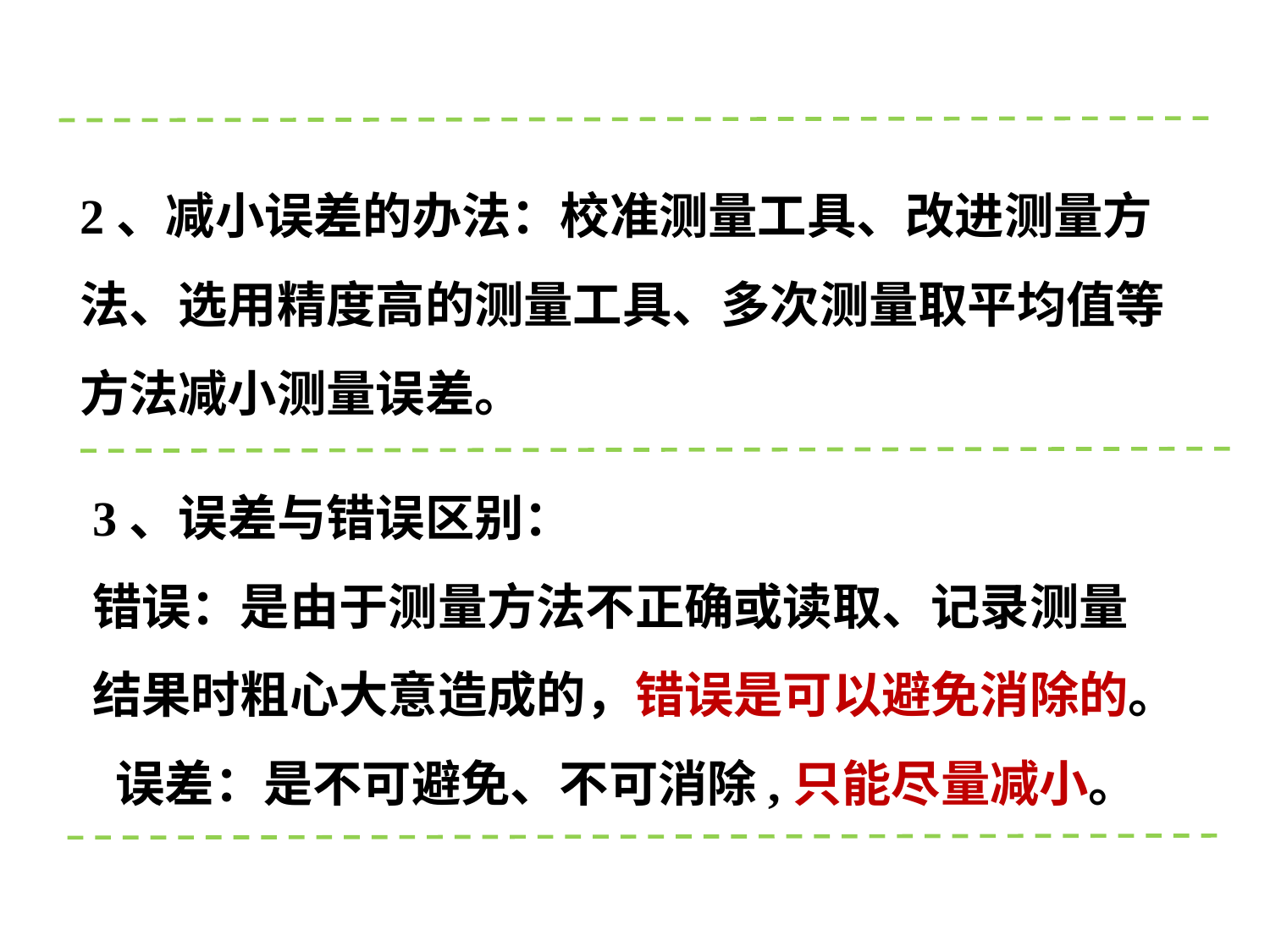

2、减小误差的办法：校准测量工具、改进测量方法、选用精度高的测量工具、多次测量取平均值等方法减小测量误差。
3、误差与错误区别：
错误：是由于测量方法不正确或读取、记录测量结果时粗心大意造成的，错误是可以避免消除的。
 误差：是不可避免、不可消除,只能尽量减小。